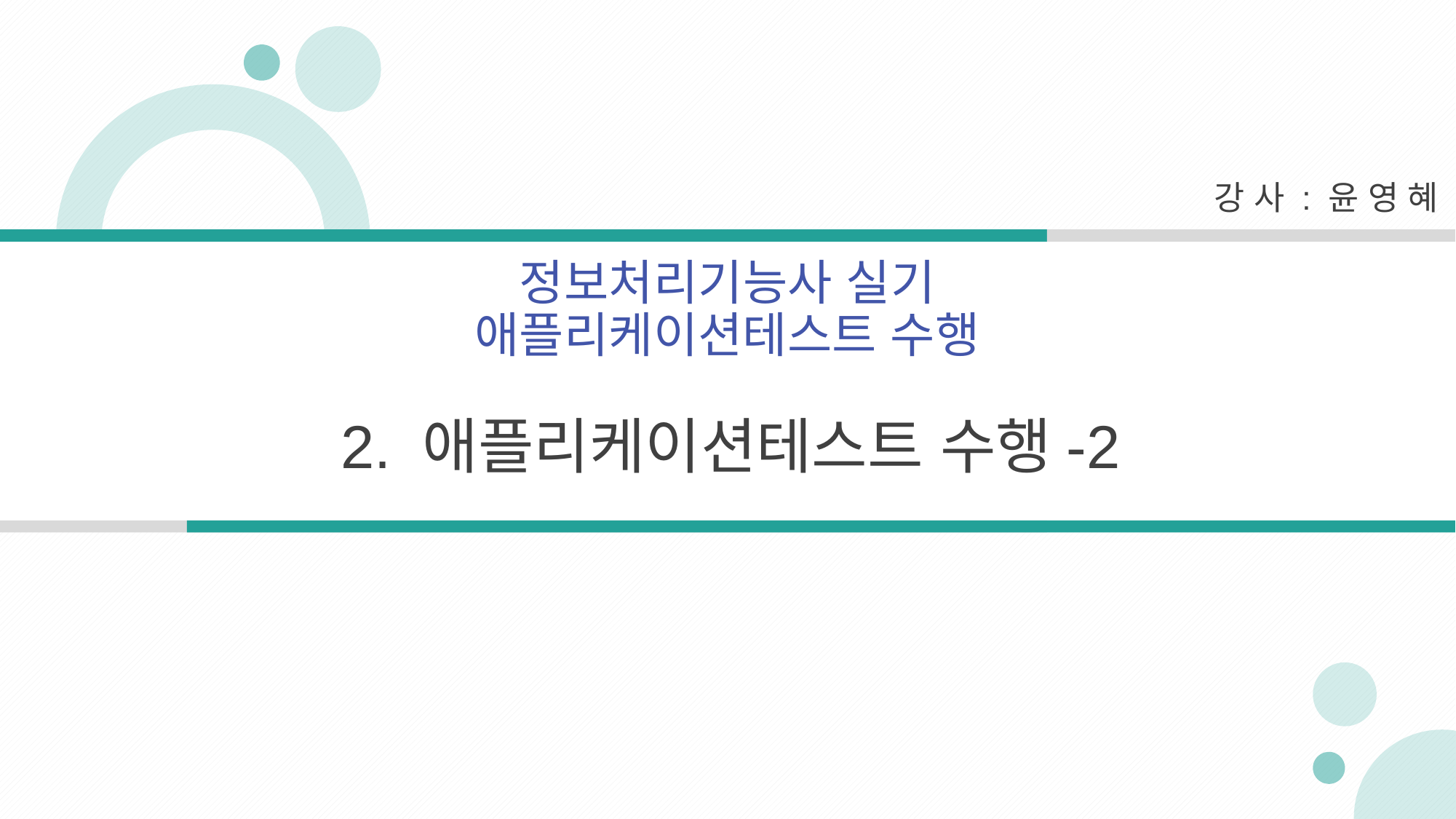

강 사 : 윤 영 혜
정보처리기능사 실기
애플리케이션테스트 수행
2. 애플리케이션테스트 수행-2